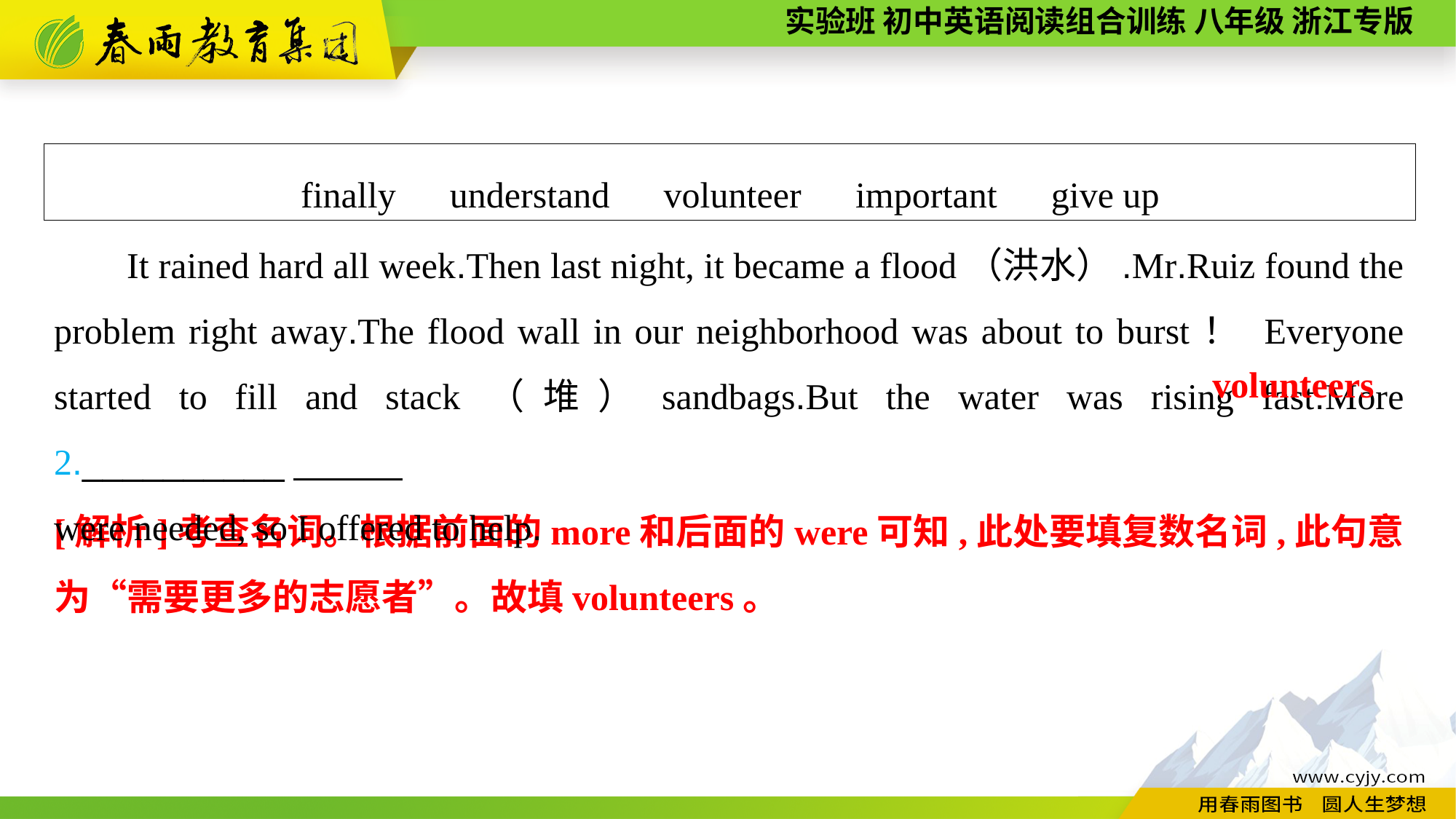

finally　understand　volunteer　important　give up
It rained hard all week.Then last night, it became a flood（洪水）.Mr.Ruiz found the problem right away.The flood wall in our neighborhood was about to burst！ Everyone started to fill and stack（堆）sandbags.But the water was rising fast.More 2.__________
were needed, so I offered to help.
volunteers
[解析]考查名词。根据前面的more和后面的were可知,此处要填复数名词,此句意为“需要更多的志愿者”。故填volunteers。